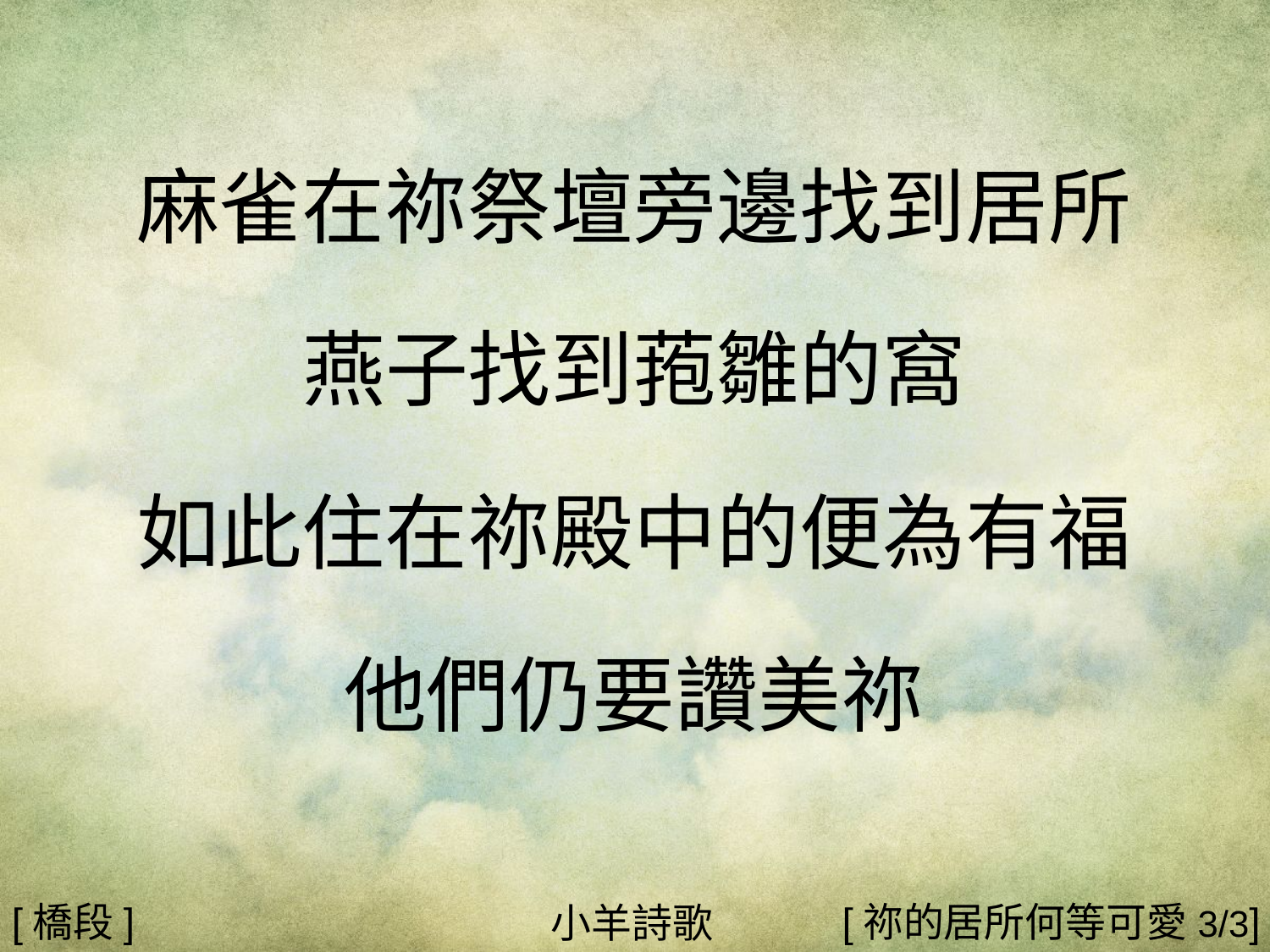

麻雀在祢祭壇旁邊找到居所

燕子找到菢雛的窩

如此住在祢殿中的便為有福

他們仍要讚美祢
#

[橋段]
[祢的居所何等可愛3/3]
小羊詩歌